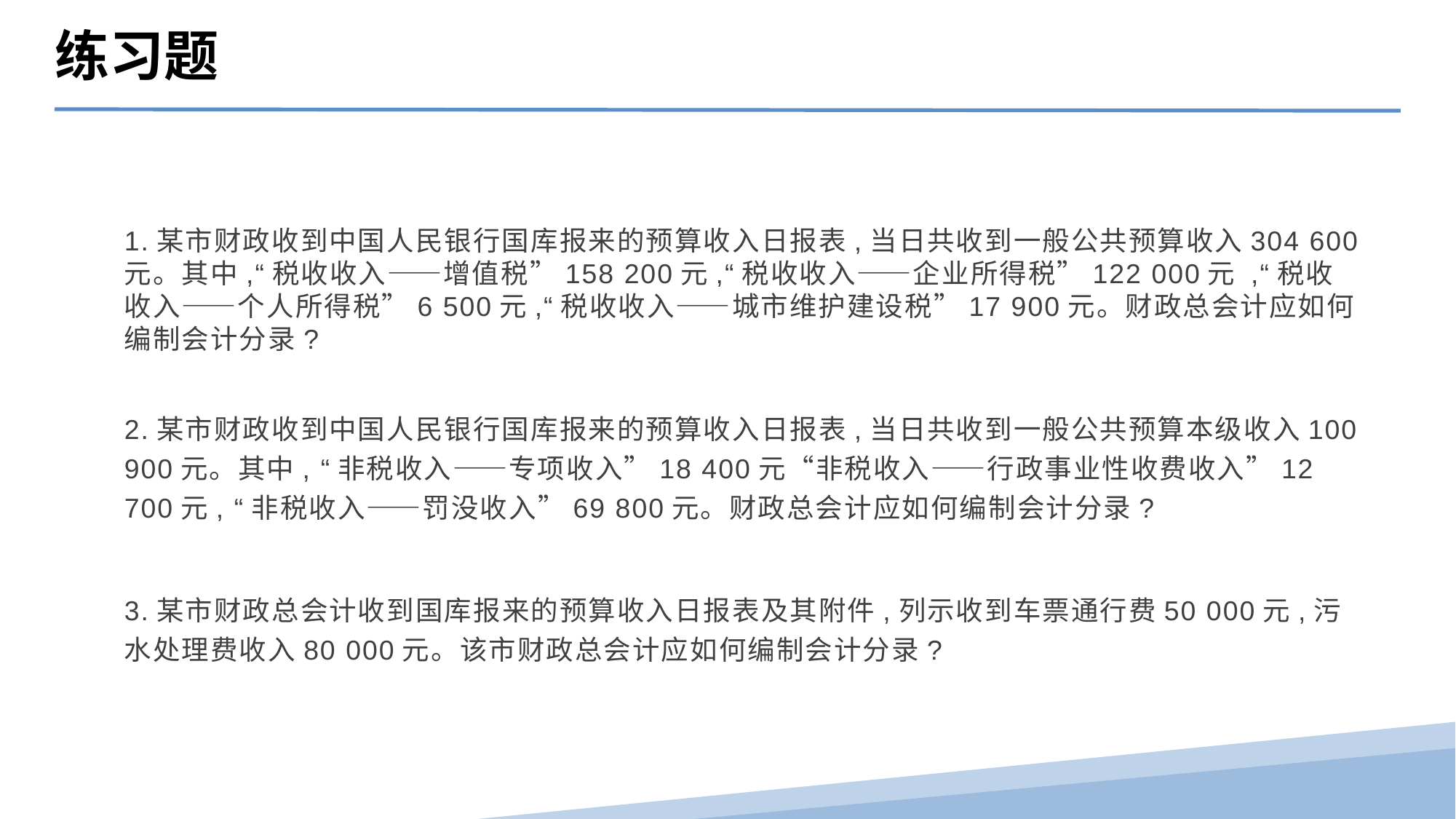

练习题
1.某市财政收到中国人民银行国库报来的预算收入日报表,当日共收到一般公共预算收入304 600元。其中,“税收收入——增值税”158 200元,“税收收入——企业所得税”122 000元 ,“税收收入——个人所得税”6 500元,“税收收入——城市维护建设税”17 900元。财政总会计应如何编制会计分录?

2.某市财政收到中国人民银行国库报来的预算收入日报表,当日共收到一般公共预算本级收入100 900元。其中, “非税收入——专项收入”18 400元“非税收入——行政事业性收费收入”12 700元, “非税收入——罚没收入”69 800元。财政总会计应如何编制会计分录?

3.某市财政总会计收到国库报来的预算收入日报表及其附件,列示收到车票通行费50 000元,污水处理费收入80 000元。该市财政总会计应如何编制会计分录?